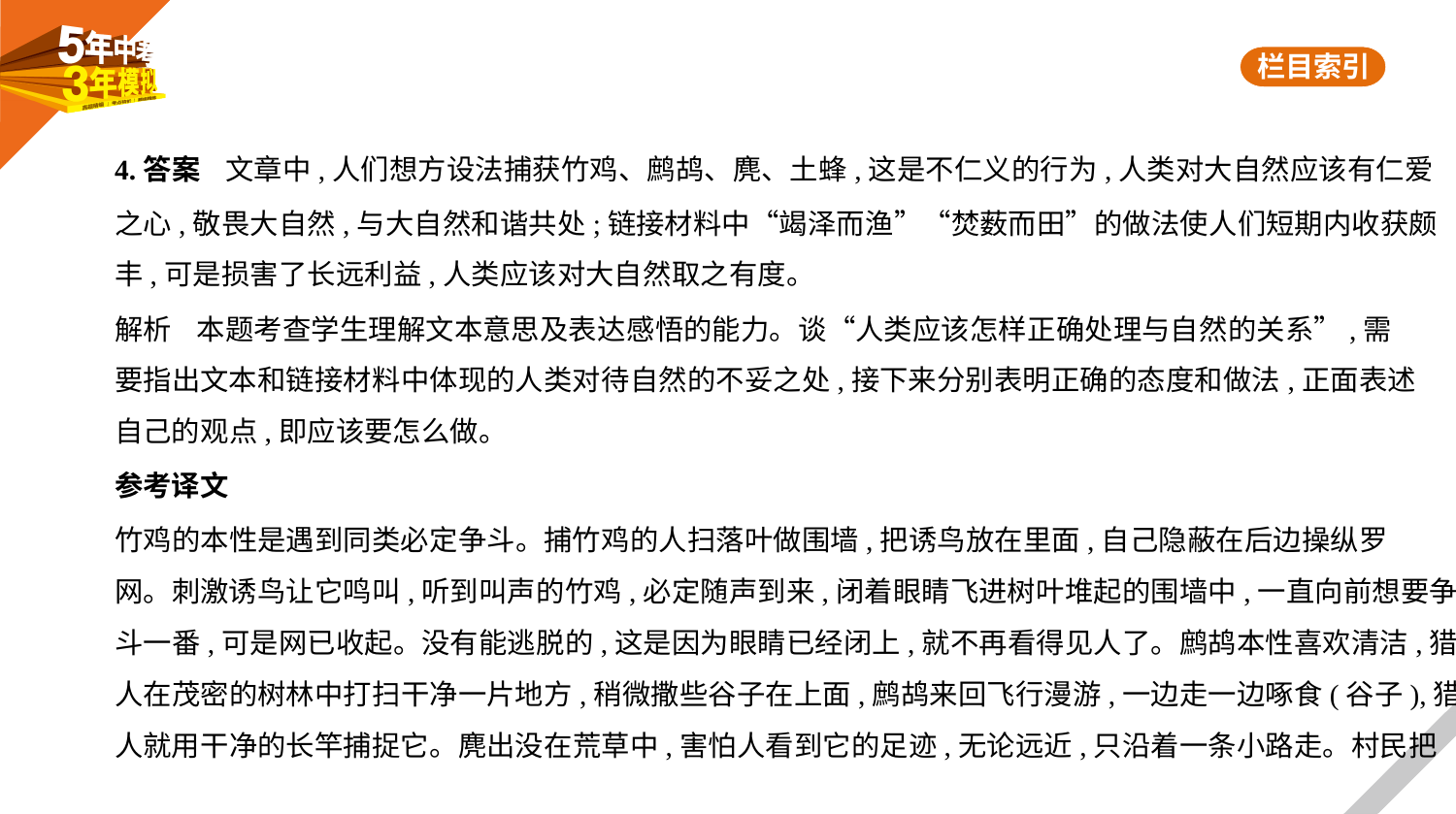

4.答案    文章中,人们想方设法捕获竹鸡、鹧鸪、麂、土蜂,这是不仁义的行为,人类对大自然应该有仁爱
之心,敬畏大自然,与大自然和谐共处;链接材料中“竭泽而渔”“焚薮而田”的做法使人们短期内收获颇
丰,可是损害了长远利益,人类应该对大自然取之有度。
解析    本题考查学生理解文本意思及表达感悟的能力。谈“人类应该怎样正确处理与自然的关系”,需
要指出文本和链接材料中体现的人类对待自然的不妥之处,接下来分别表明正确的态度和做法,正面表述
自己的观点,即应该要怎么做。
参考译文
竹鸡的本性是遇到同类必定争斗。捕竹鸡的人扫落叶做围墙,把诱鸟放在里面,自己隐蔽在后边操纵罗
网。刺激诱鸟让它鸣叫,听到叫声的竹鸡,必定随声到来,闭着眼睛飞进树叶堆起的围墙中,一直向前想要争
斗一番,可是网已收起。没有能逃脱的,这是因为眼睛已经闭上,就不再看得见人了。鹧鸪本性喜欢清洁,猎
人在茂密的树林中打扫干净一片地方,稍微撒些谷子在上面,鹧鸪来回飞行漫游,一边走一边啄食(谷子),猎
人就用干净的长竿捕捉它。麂出没在荒草中,害怕人看到它的足迹,无论远近,只沿着一条小路走。村民把